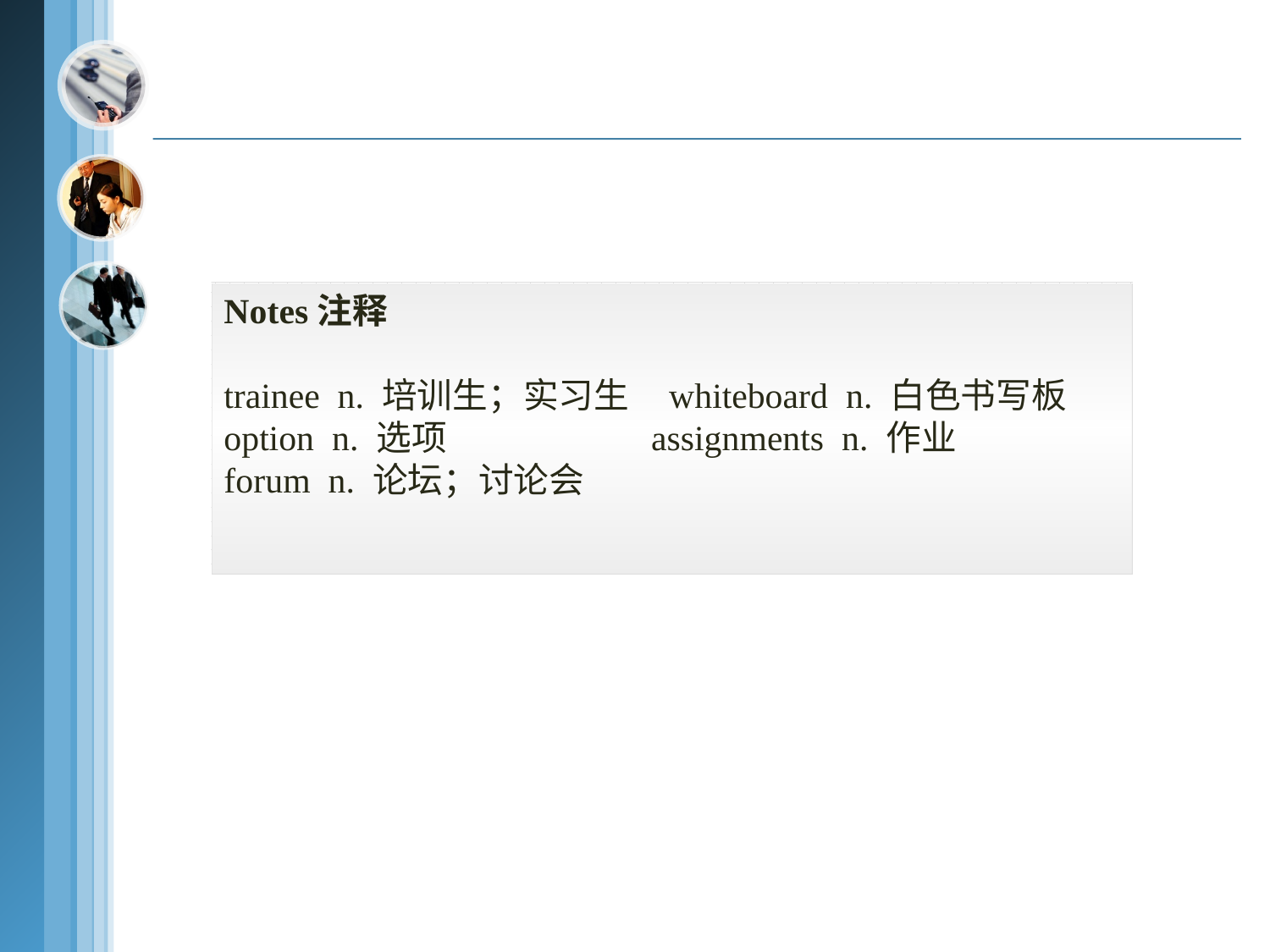

Notes注释

trainee  n. 培训生；实习生    whiteboard  n. 白色书写板
option  n. 选项                         assignments  n. 作业
forum  n. 论坛；讨论会